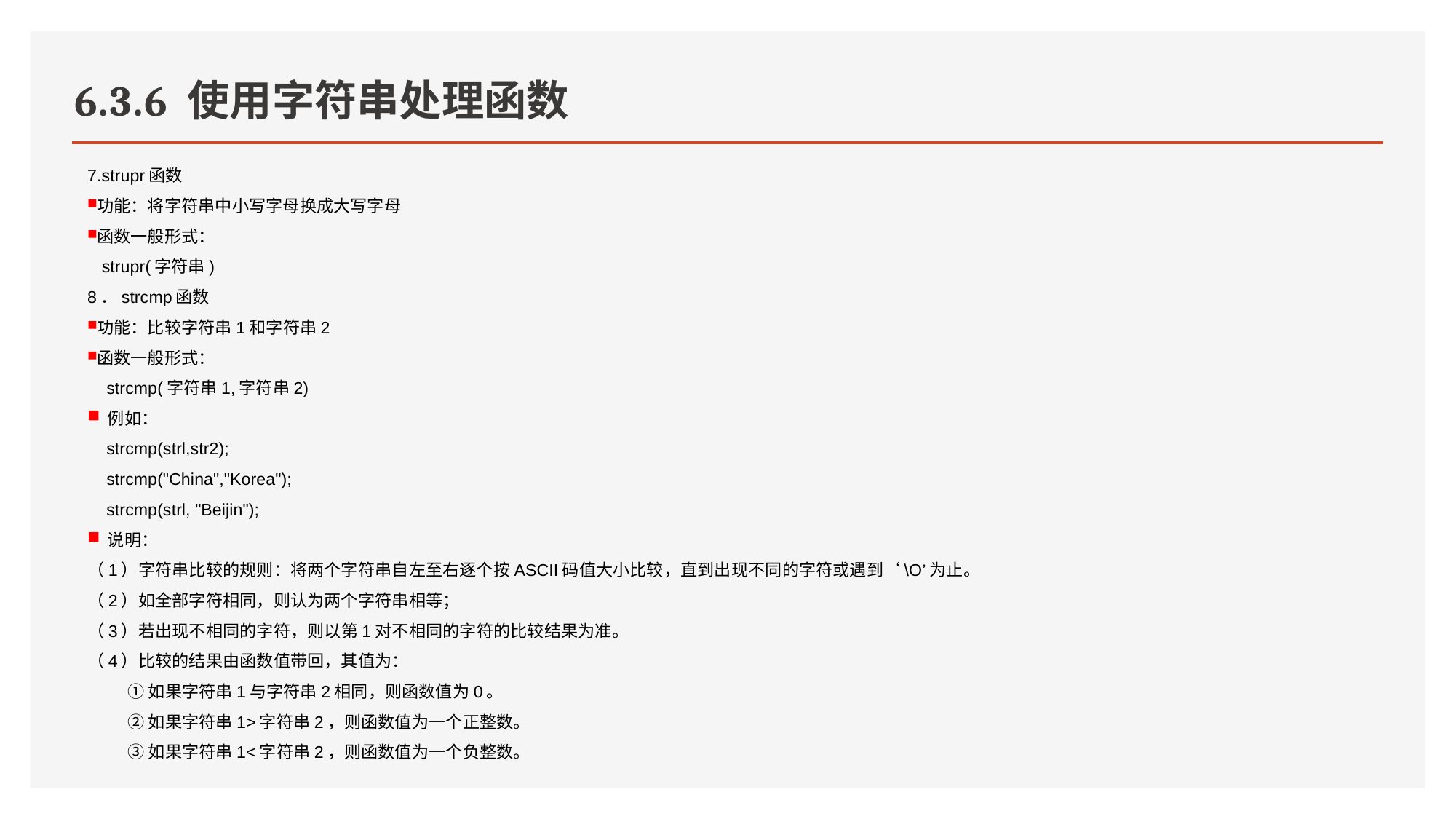

# 6.3.6 使用字符串处理函数
7.strupr函数
功能：将字符串中小写字母换成大写字母
函数一般形式：
   strupr(字符串)
8．strcmp函数
功能：比较字符串1和字符串2
函数一般形式：
    strcmp(字符串1,字符串2)
例如：
    strcmp(strl,str2);
    strcmp("China","Korea");
    strcmp(strl, "Beijin");
说明：
（1）字符串比较的规则：将两个字符串自左至右逐个按ASCII码值大小比较，直到出现不同的字符或遇到‘\O’为止。
（2）如全部字符相同，则认为两个字符串相等；
（3）若出现不相同的字符，则以第1对不相同的字符的比较结果为准。
（4）比较的结果由函数值带回，其值为：
①如果字符串1与字符串2相同，则函数值为0。
②如果字符串1>字符串2，则函数值为一个正整数。
③如果字符串1<字符串2，则函数值为一个负整数。